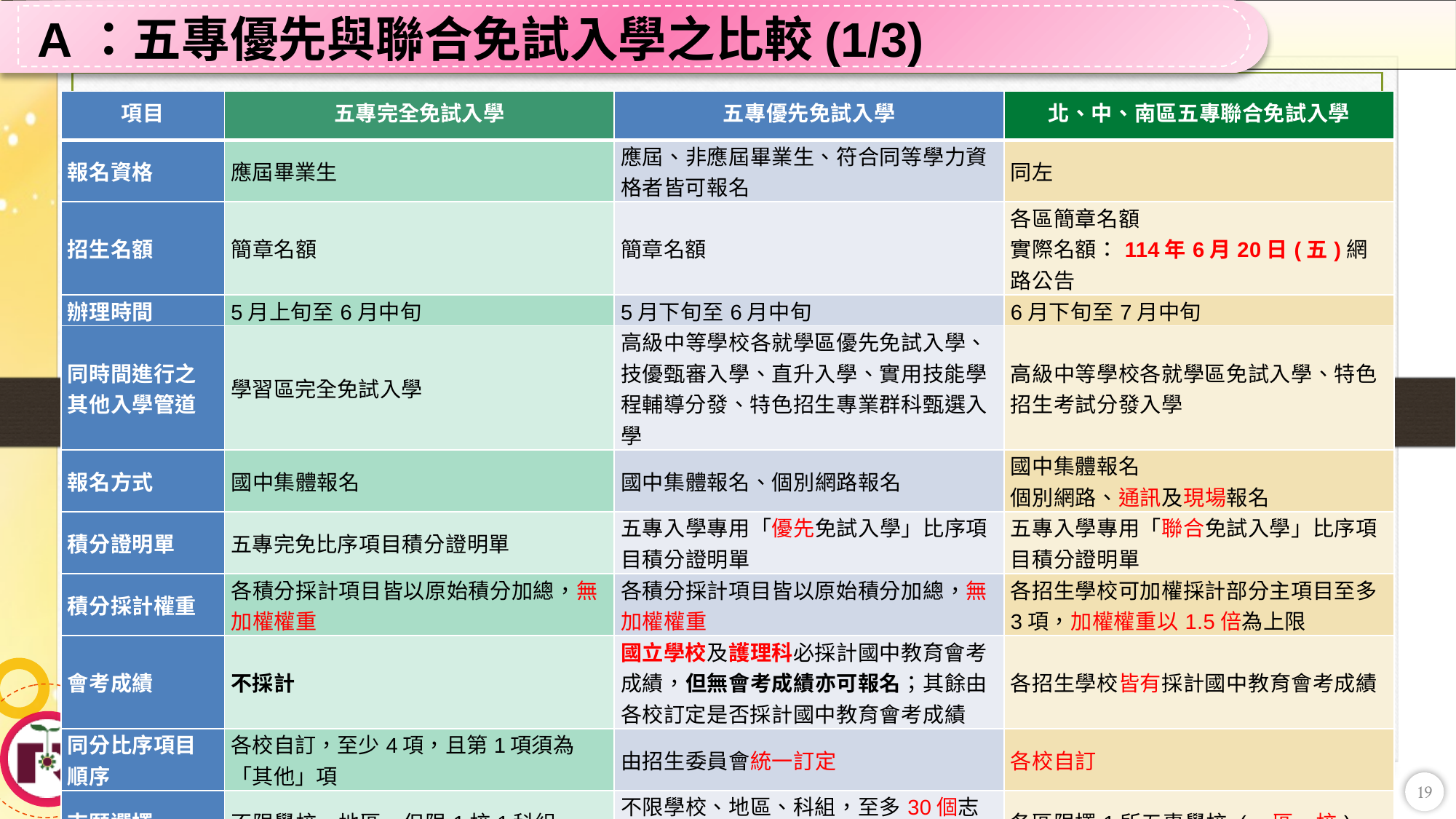

A：五專優先與聯合免試入學之比較(1/3)

| 項目 | 五專完全免試入學 | 五專優先免試入學 | 北、中、南區五專聯合免試入學 |
| --- | --- | --- | --- |
| 報名資格 | 應屆畢業生 | 應屆、非應屆畢業生、符合同等學力資格者皆可報名 | 同左 |
| 招生名額 | 簡章名額 | 簡章名額 | 各區簡章名額 實際名額：114年6月20日(五)網路公告 |
| 辦理時間 | 5月上旬至6月中旬 | 5月下旬至6月中旬 | 6月下旬至7月中旬 |
| 同時間進行之其他入學管道 | 學習區完全免試入學 | 高級中等學校各就學區優先免試入學、技優甄審入學、直升入學、實用技能學程輔導分發、特色招生專業群科甄選入學 | 高級中等學校各就學區免試入學、特色招生考試分發入學 |
| 報名方式 | 國中集體報名 | 國中集體報名、個別網路報名 | 國中集體報名 個別網路、通訊及現場報名 |
| 積分證明單 | 五專完免比序項目積分證明單 | 五專入學專用「優先免試入學」比序項目積分證明單 | 五專入學專用「聯合免試入學」比序項目積分證明單 |
| 積分採計權重 | 各積分採計項目皆以原始積分加總，無加權權重 | 各積分採計項目皆以原始積分加總，無加權權重 | 各招生學校可加權採計部分主項目至多3項，加權權重以1.5倍為上限 |
| 會考成績 | 不採計 | 國立學校及護理科必採計國中教育會考成績，但無會考成績亦可報名；其餘由各校訂定是否採計國中教育會考成績 | 各招生學校皆有採計國中教育會考成績 |
| 同分比序項目順序 | 各校自訂，至少4項，且第1項須為「其他」項 | 由招生委員會統一訂定 | 各校自訂 |
| 志願選擇 | 不限學校、地區，但限1校1科組 | 不限學校、地區、科組，至多30個志願 | 各區限擇1所五專學校 (一區一校) |
| 錄取方式 | 由各招生學校公告錄取名單 | 採網路選填志願，由招生委員會進行志願序統一電腦分發，並公告錄取榜單 | 採現場登記分發報到方式辦理 |